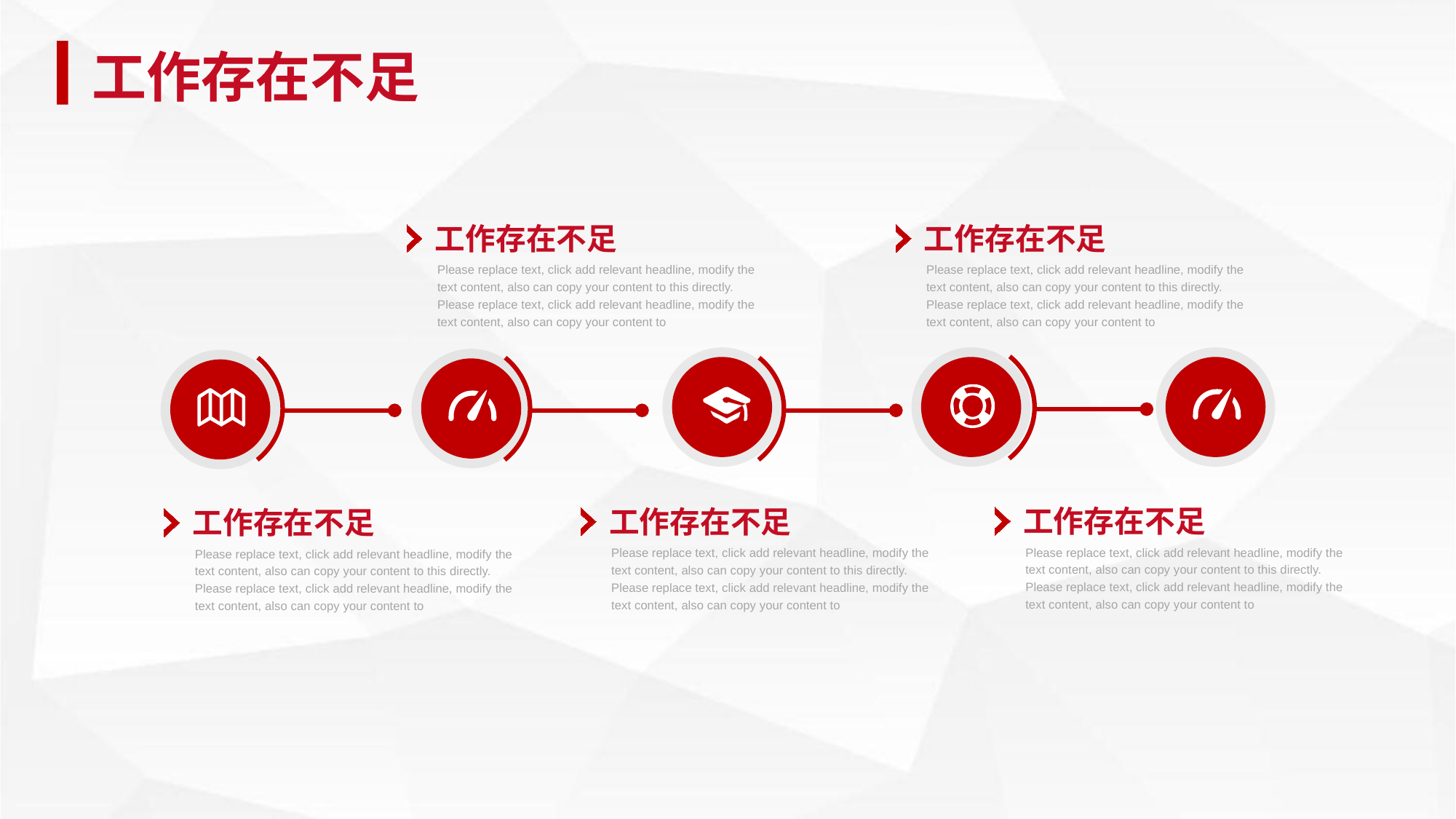

工作存在不足

工作存在不足

Please replace text, click add relevant headline, modify the text content, also can copy your content to this directly. Please replace text, click add relevant headline, modify the text content, also can copy your content to
工作存在不足

Please replace text, click add relevant headline, modify the text content, also can copy your content to this directly. Please replace text, click add relevant headline, modify the text content, also can copy your content to

工作存在不足

Please replace text, click add relevant headline, modify the text content, also can copy your content to this directly. Please replace text, click add relevant headline, modify the text content, also can copy your content to
工作存在不足

Please replace text, click add relevant headline, modify the text content, also can copy your content to this directly. Please replace text, click add relevant headline, modify the text content, also can copy your content to
工作存在不足

Please replace text, click add relevant headline, modify the text content, also can copy your content to this directly. Please replace text, click add relevant headline, modify the text content, also can copy your content to